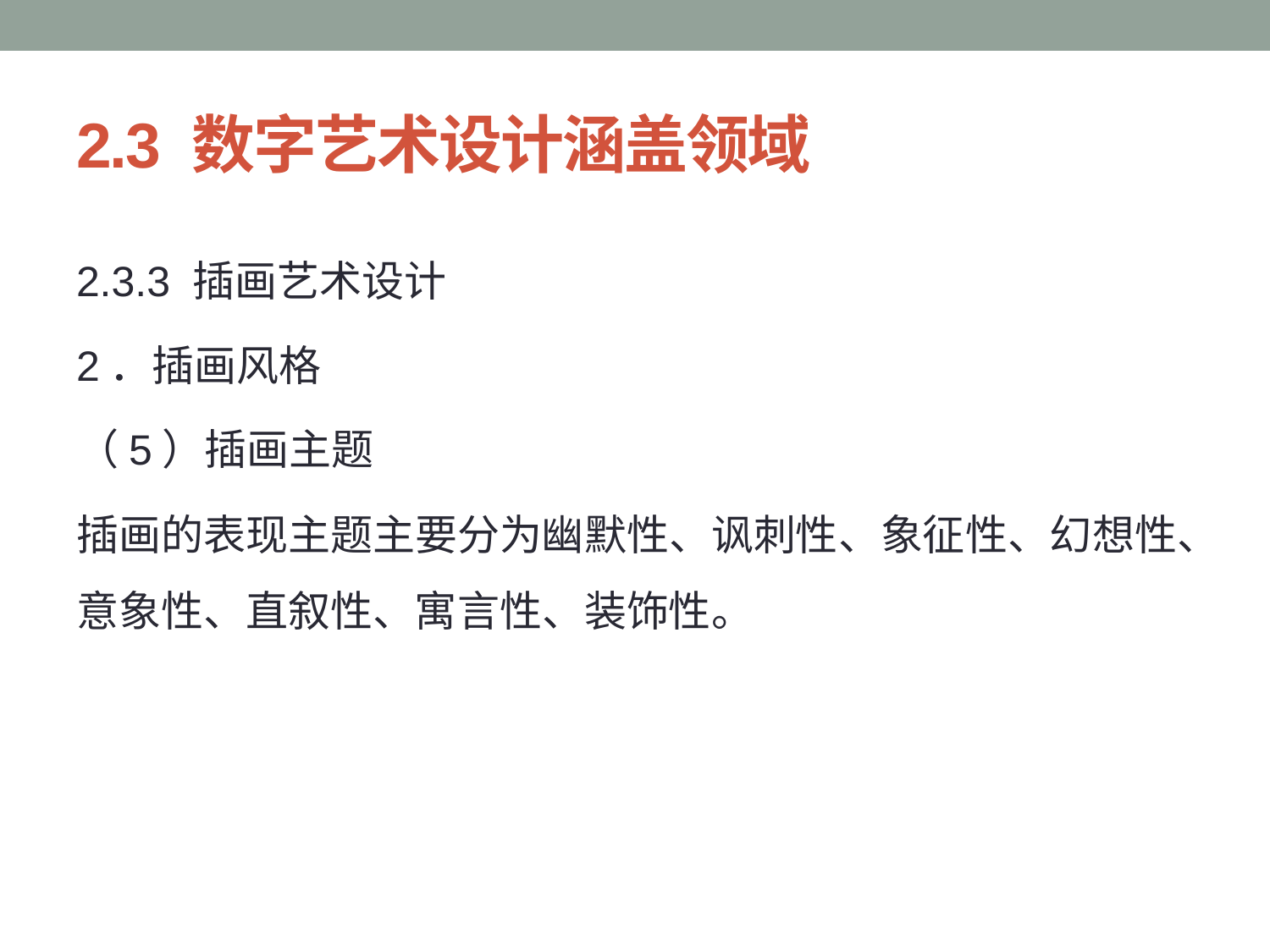

# 2.3 数字艺术设计涵盖领域
2.3.3 插画艺术设计
2．插画风格
（5）插画主题
插画的表现主题主要分为幽默性、讽刺性、象征性、幻想性、意象性、直叙性、寓言性、装饰性。